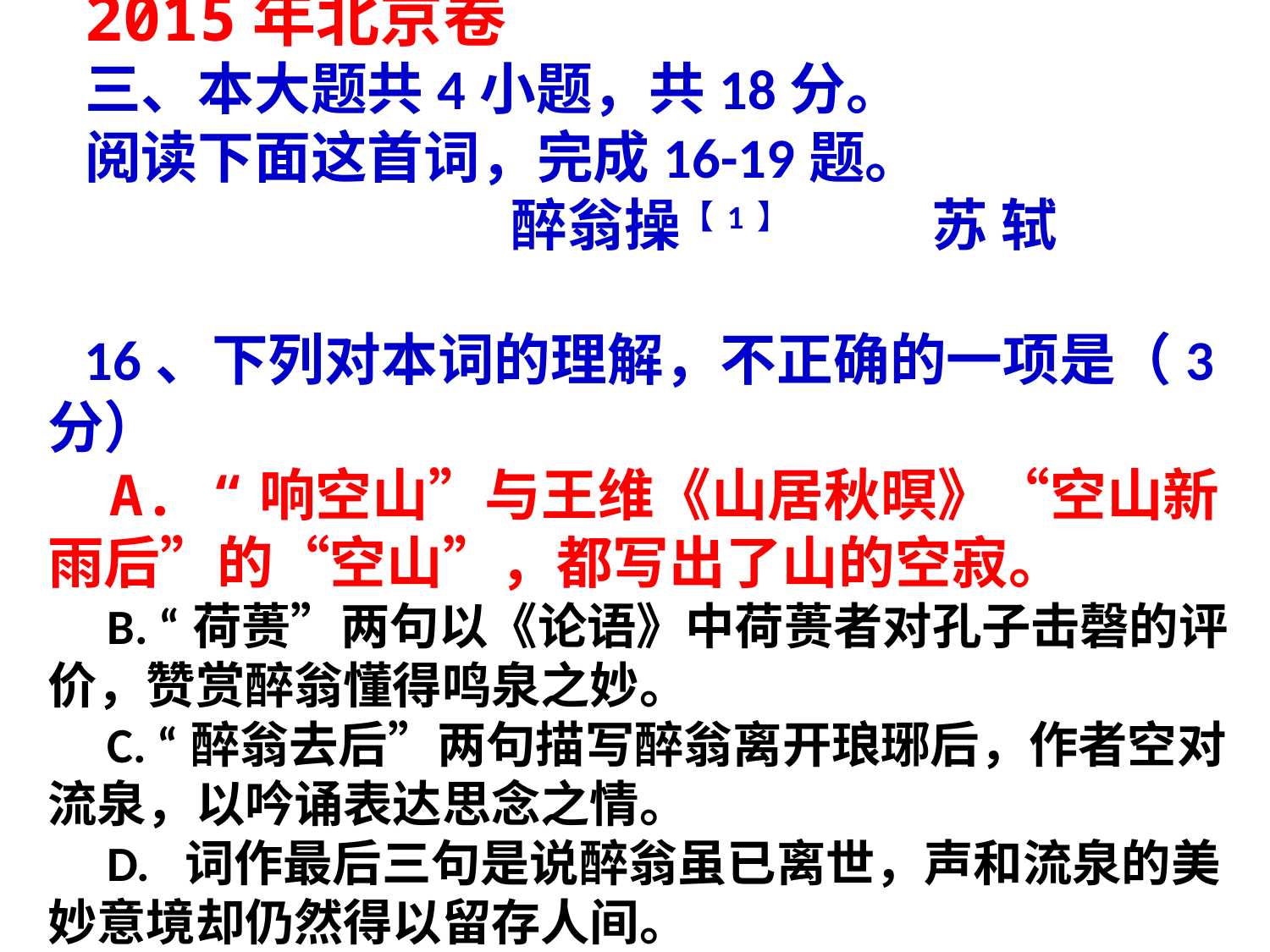

2015年北京卷
三、本大题共4小题，共18分。
阅读下面这首词，完成16-19题。
                                醉翁操【1】           苏 轼

16、下列对本词的理解，不正确的一项是（3分）
  A. “响空山”与王维《山居秋暝》“空山新雨后”的“空山”，都写出了山的空寂。
  B. “荷蒉”两句以《论语》中荷蒉者对孔子击磬的评价，赞赏醉翁懂得鸣泉之妙。
  C. “醉翁去后”两句描写醉翁离开琅琊后，作者空对流泉，以吟诵表达思念之情。
  D.  词作最后三句是说醉翁虽已离世，声和流泉的美妙意境却仍然得以留存人间。